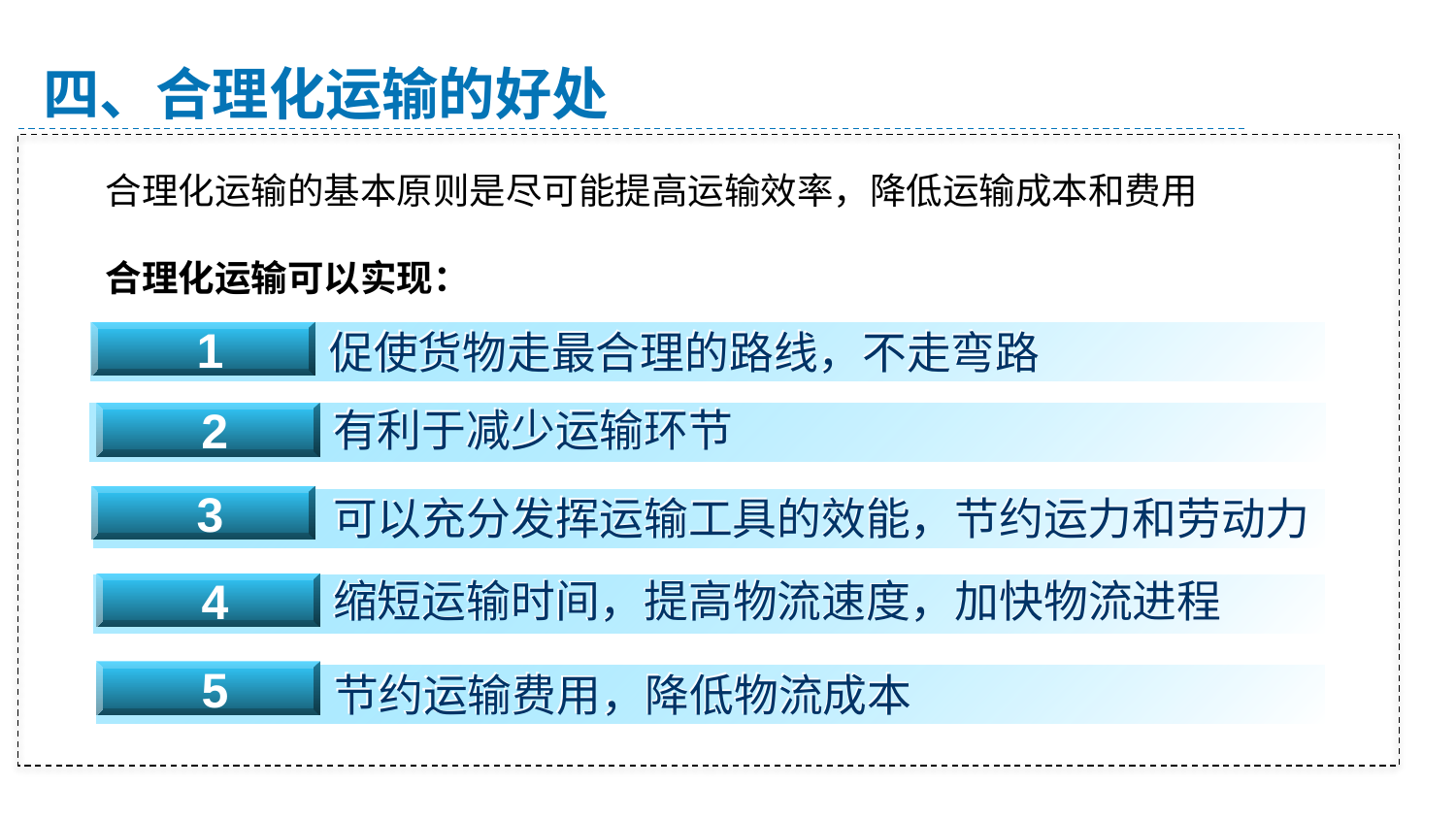

四、合理化运输的好处

合理化运输的基本原则是尽可能提高运输效率，降低运输成本和费用

合理化运输可以实现：

促使货物走最合理的路线，不走弯路
 1

有利于减少运输环节
 2

可以充分发挥运输工具的效能，节约运力和劳动力
 3

缩短运输时间，提高物流速度，加快物流进程
 4

节约运输费用，降低物流成本
 5